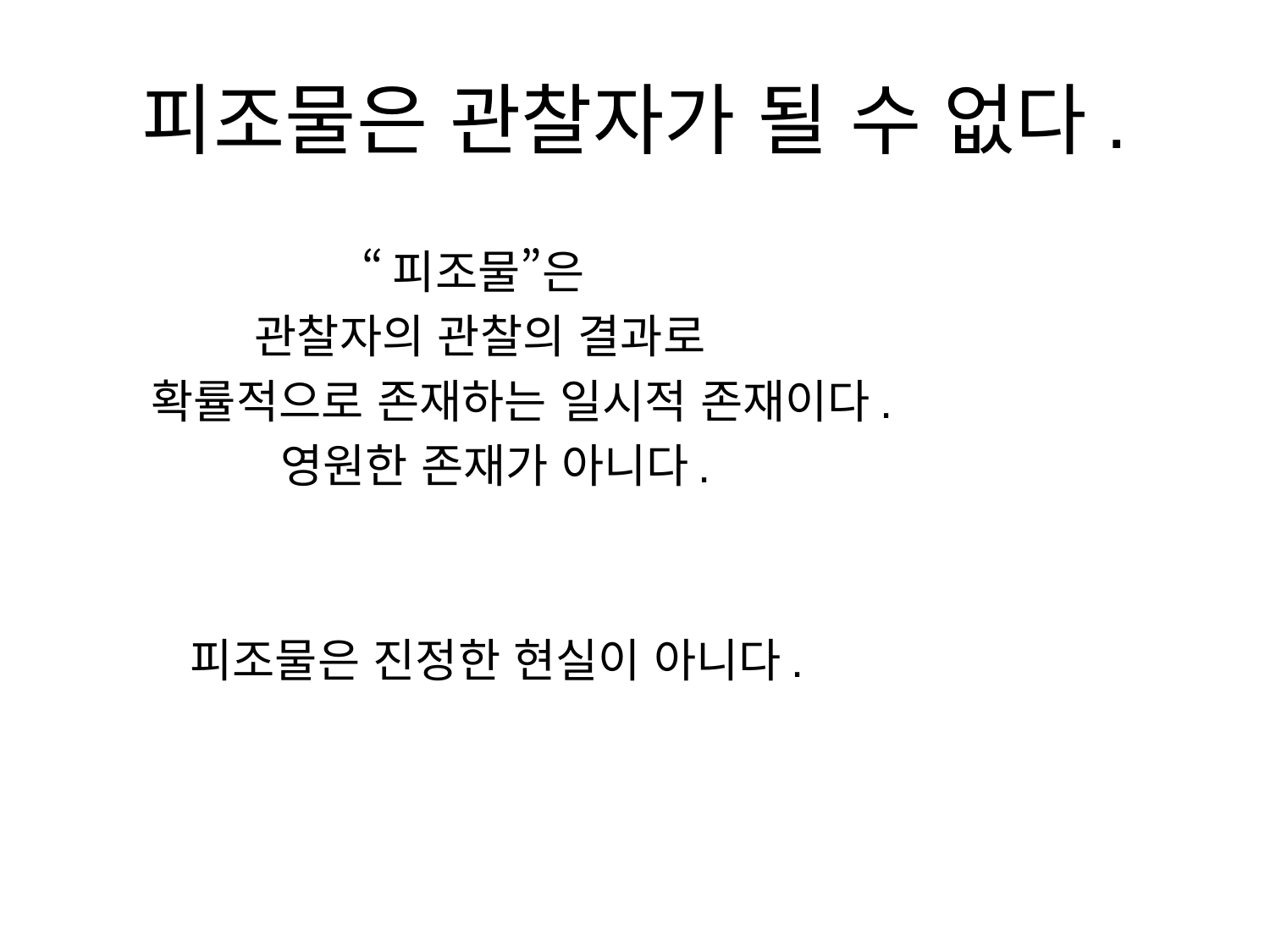

# 피조물은 관찰자가 될 수 없다.
                      “피조물”은
             관찰자의 관찰의 결과로
     확률적으로 존재하는 일시적 존재이다.
               영원한 존재가 아니다.

        피조물은 진정한 현실이 아니다.